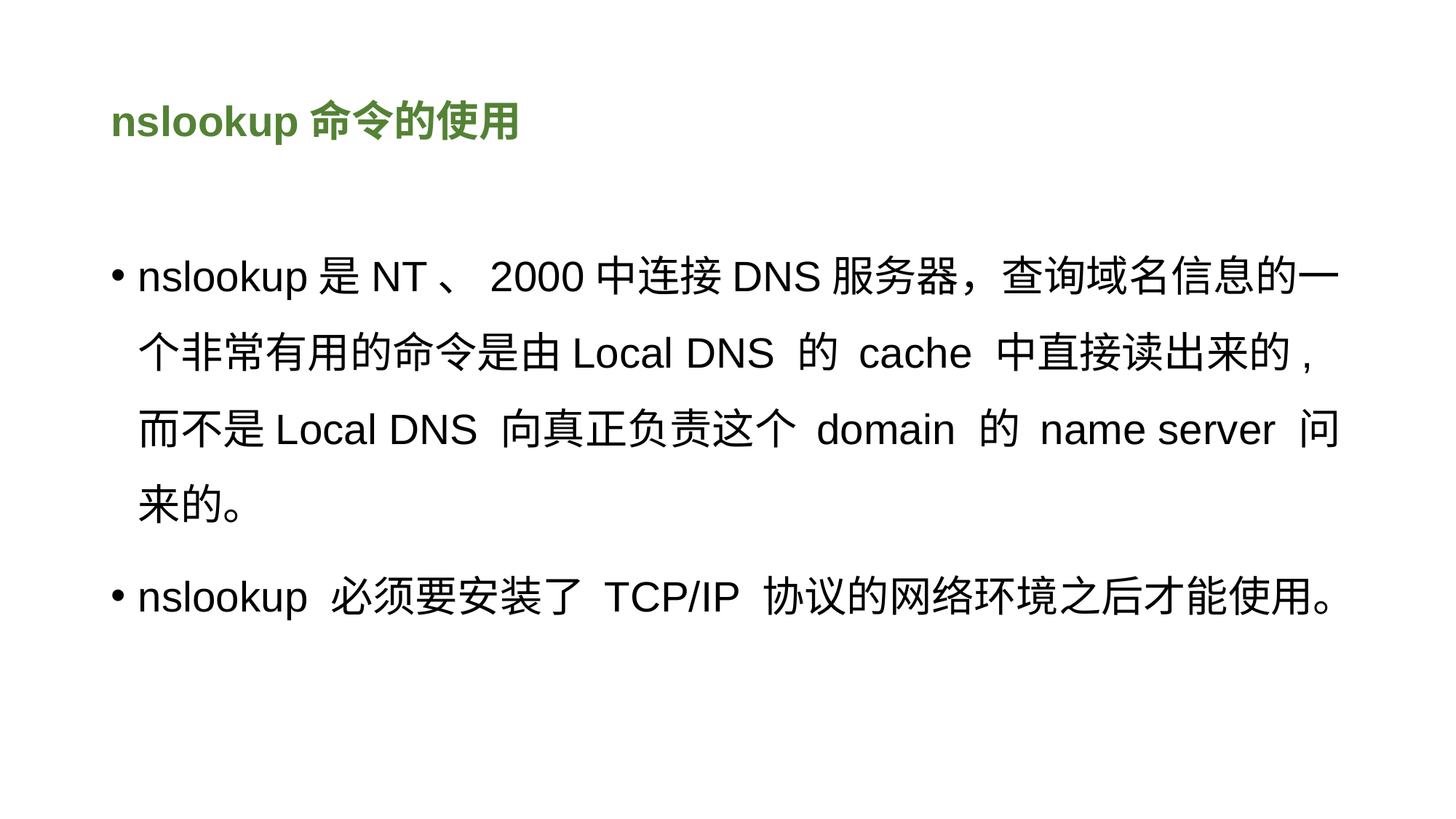

# nslookup命令的使用
nslookup是NT、2000中连接DNS服务器，查询域名信息的一个非常有用的命令是由Local DNS 的 cache 中直接读出来的, 而不是Local DNS 向真正负责这个 domain 的 name server 问来的。
nslookup 必须要安装了 TCP/IP 协议的网络环境之后才能使用。